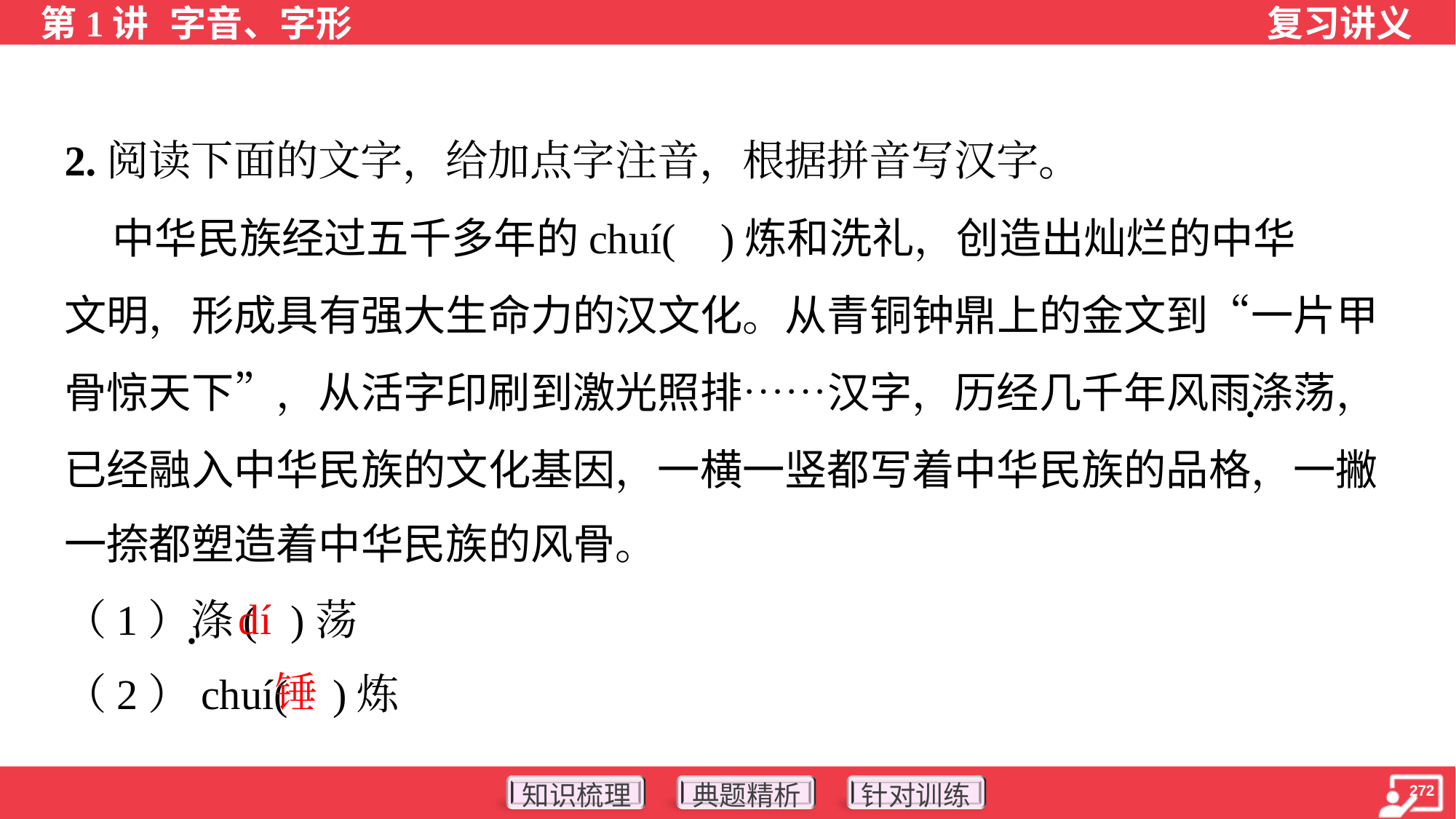

2.阅读下面的文字，给加点字注音，根据拼音写汉字。
    中华民族经过五千多年的chuí(    )炼和洗礼，创造出灿烂的中华
文明，形成具有强大生命力的汉文化。从青铜钟鼎上的金文到“一片甲
骨惊天下”，从活字印刷到激光照排……汉字，历经几千年风雨涤荡，
已经融入中华民族的文化基因，一横一竖都写着中华民族的品格，一撇
一捺都塑造着中华民族的风骨。

（1）涤(   )荡
（2）chuí(    )炼
dí

锤